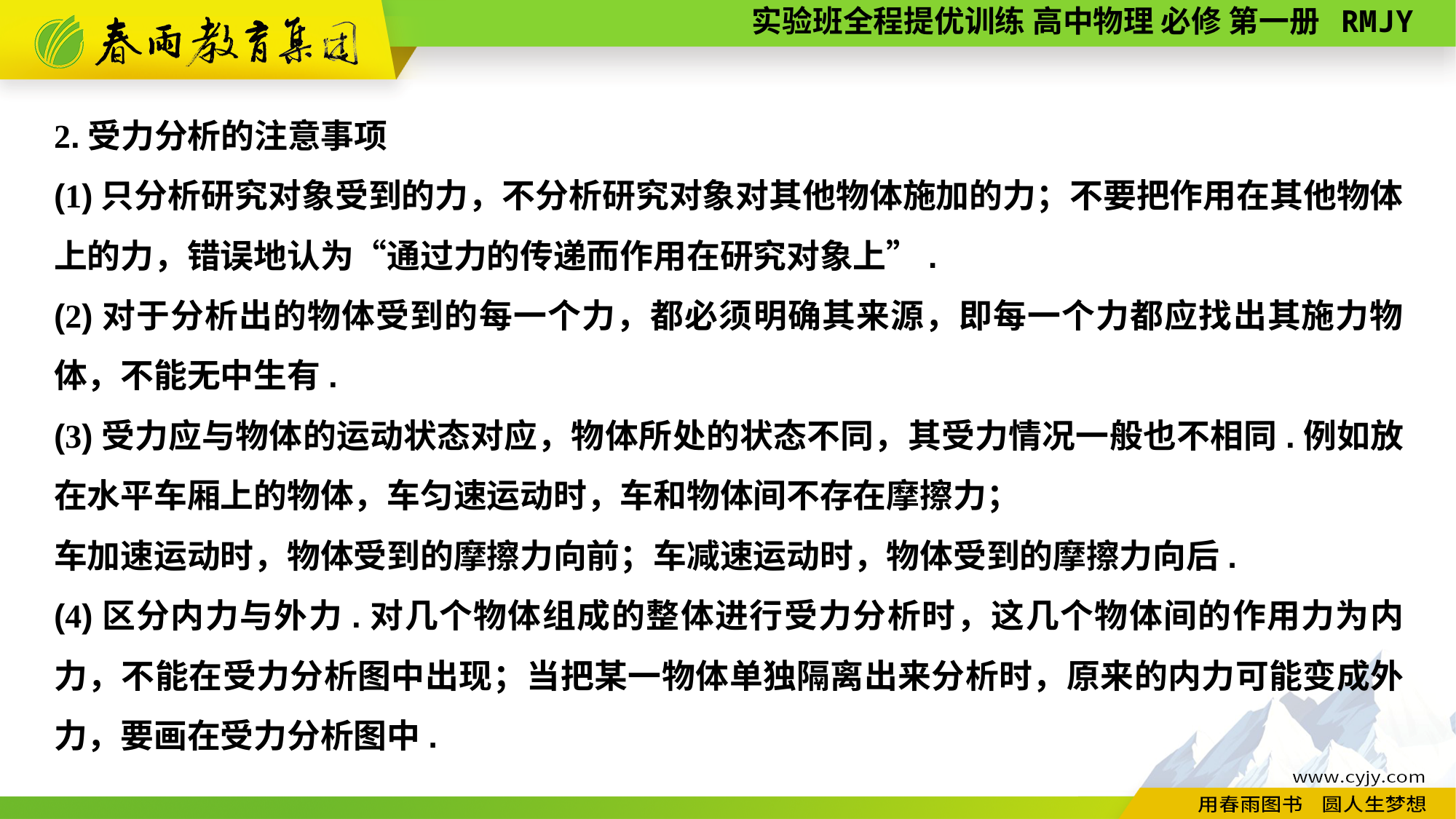

2.受力分析的注意事项
(1)只分析研究对象受到的力，不分析研究对象对其他物体施加的力；不要把作用在其他物体上的力，错误地认为“通过力的传递而作用在研究对象上”.
(2)对于分析出的物体受到的每一个力，都必须明确其来源，即每一个力都应找出其施力物体，不能无中生有.
(3)受力应与物体的运动状态对应，物体所处的状态不同，其受力情况一般也不相同.例如放在水平车厢上的物体，车匀速运动时，车和物体间不存在摩擦力；
车加速运动时，物体受到的摩擦力向前；车减速运动时，物体受到的摩擦力向后.
(4)区分内力与外力.对几个物体组成的整体进行受力分析时，这几个物体间的作用力为内力，不能在受力分析图中出现；当把某一物体单独隔离出来分析时，原来的内力可能变成外力，要画在受力分析图中.